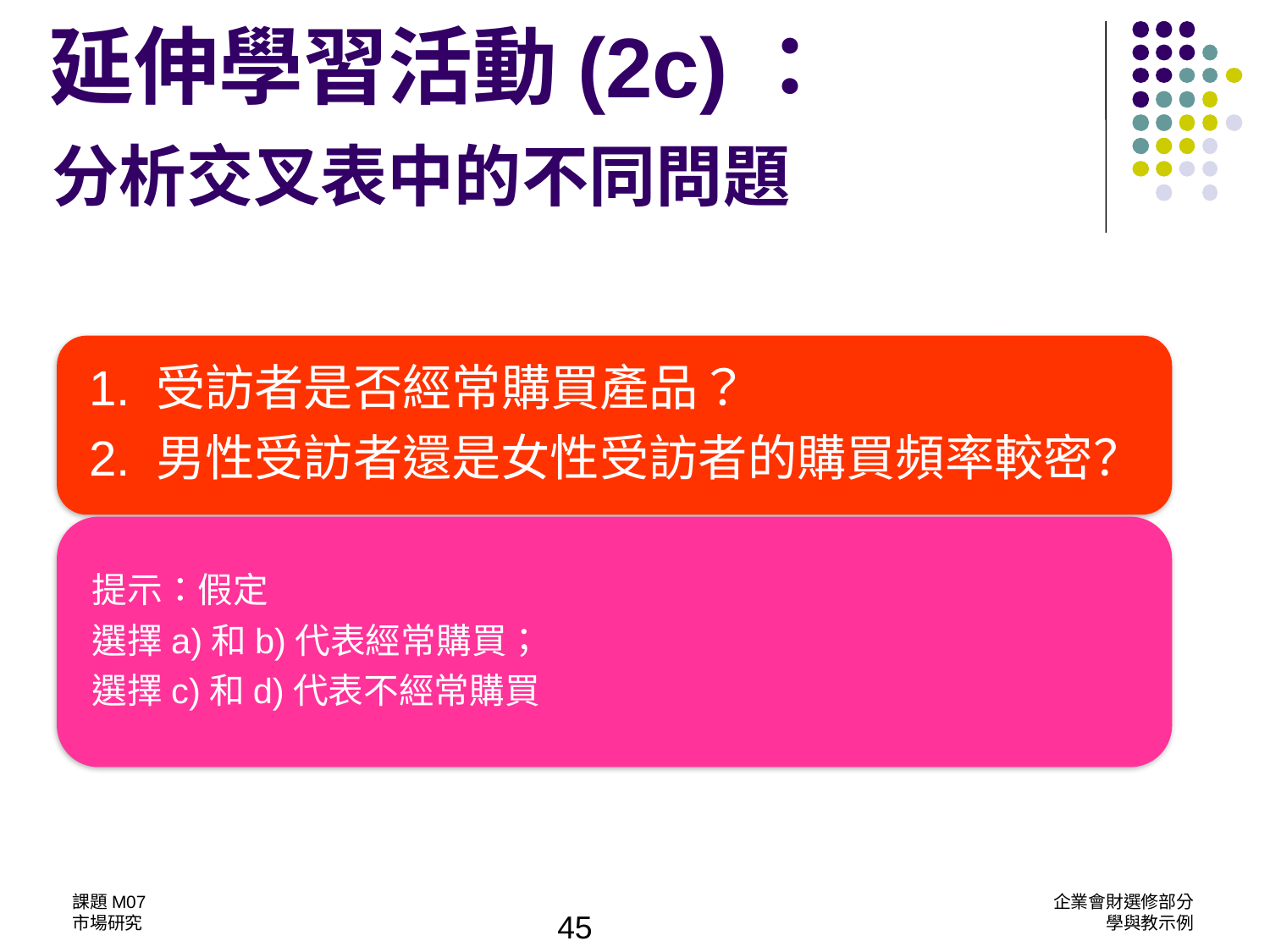

延伸學習活動(2c)：
分析交叉表中的不同問題
1. 受訪者是否經常購買產品？
2. 男性受訪者還是女性受訪者的購買頻率較密？
提示：假定
選擇a)和b)代表經常購買；
選擇c)和d)代表不經常購買